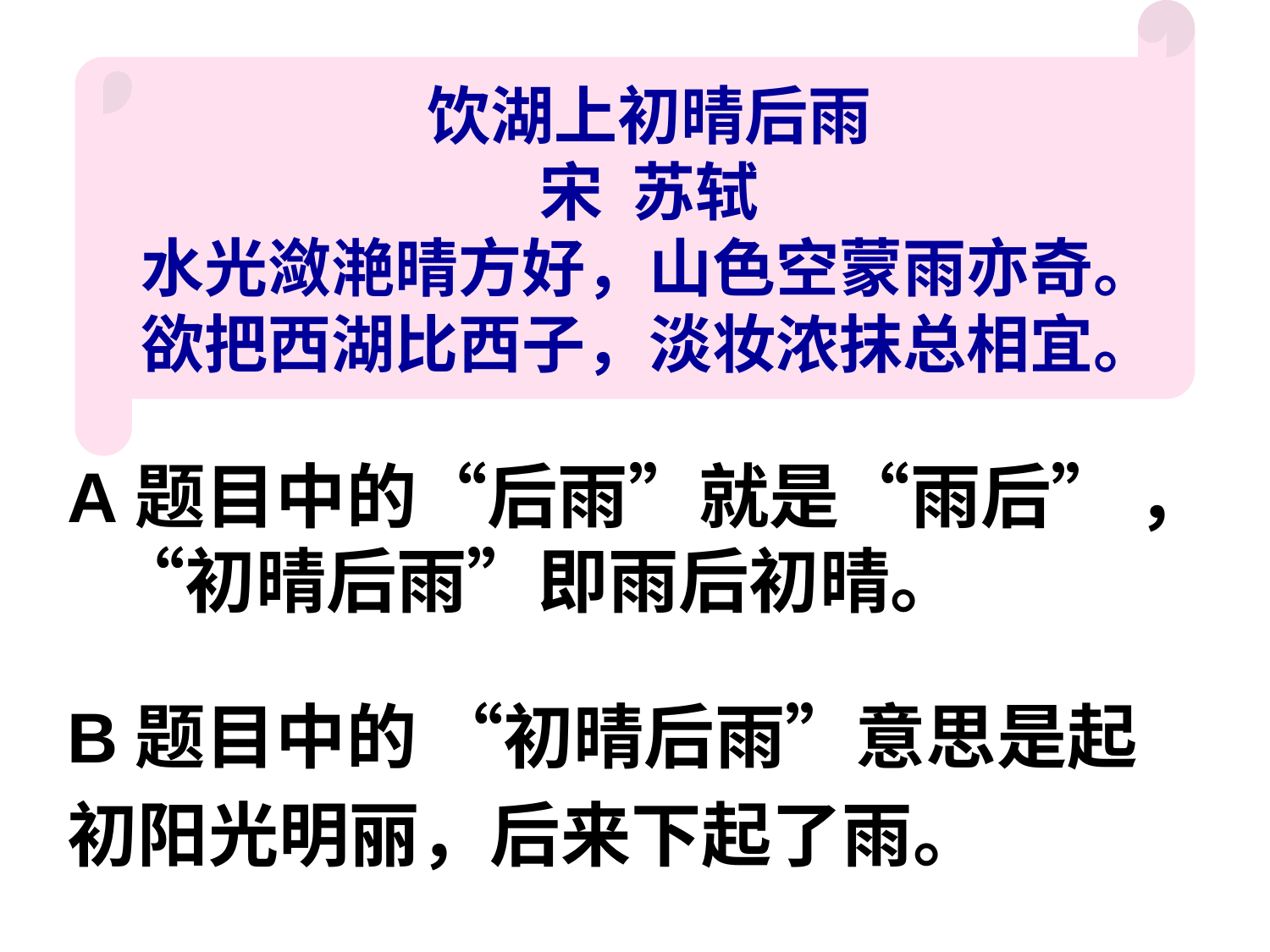

饮湖上初晴后雨
宋  苏轼
水光潋滟晴方好，山色空蒙雨亦奇。
欲把西湖比西子，淡妆浓抹总相宜。

A题目中的“后雨”就是“雨后” ， “初晴后雨”即雨后初晴。

B题目中的 “初晴后雨”意思是起
初阳光明丽，后来下起了雨。